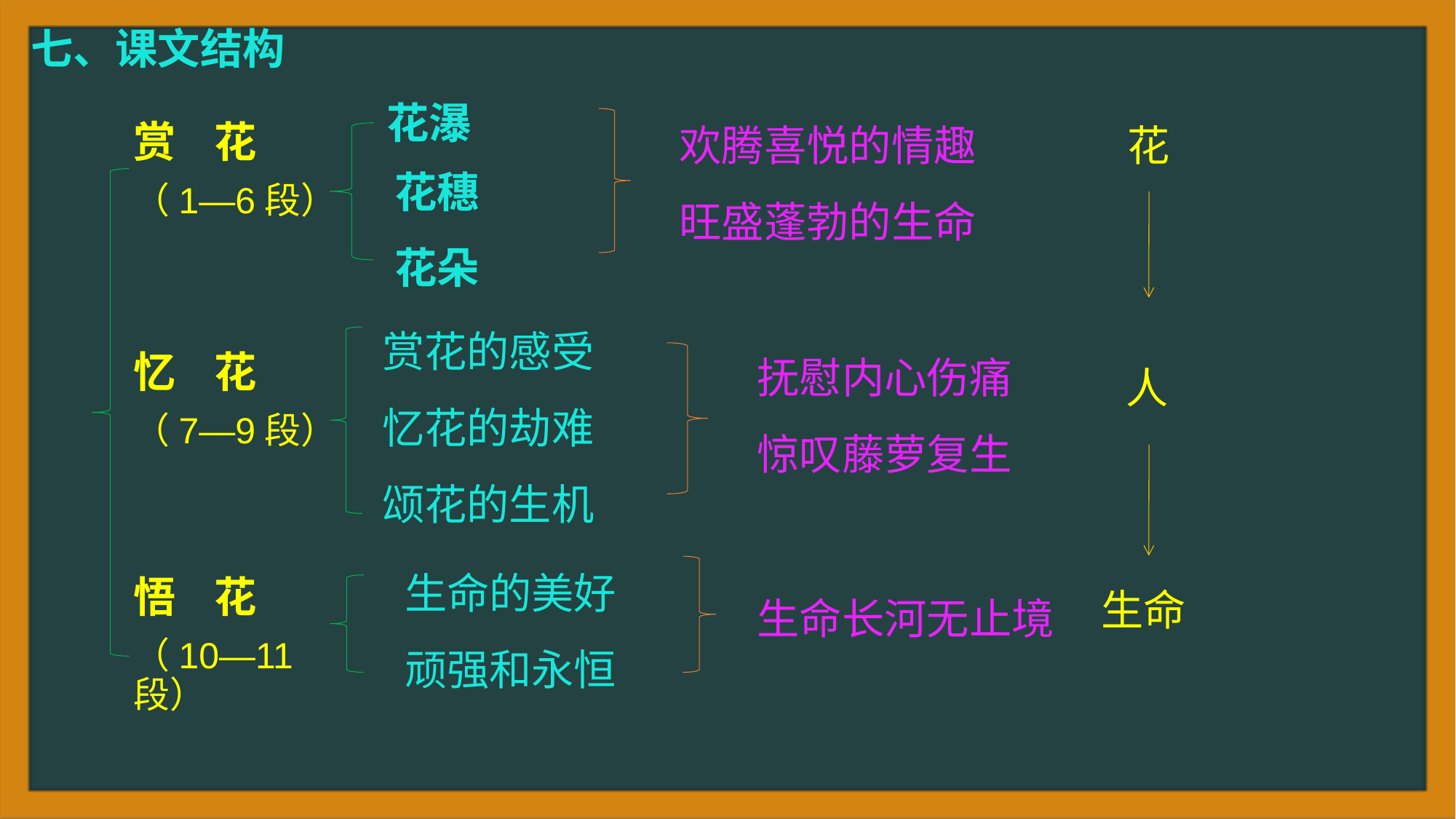

七、课文结构
花瀑

欢腾喜悦的情趣
旺盛蓬勃的生命
花
赏    花
（1—6段）

花穗

花朵
赏花的感受
忆花的劫难
颂花的生机

抚慰内心伤痛
惊叹藤萝复生

忆    花
（7—9段）
人
生命的美好
顽强和永恒

生命

悟    花
（10—11段）

生命长河无止境